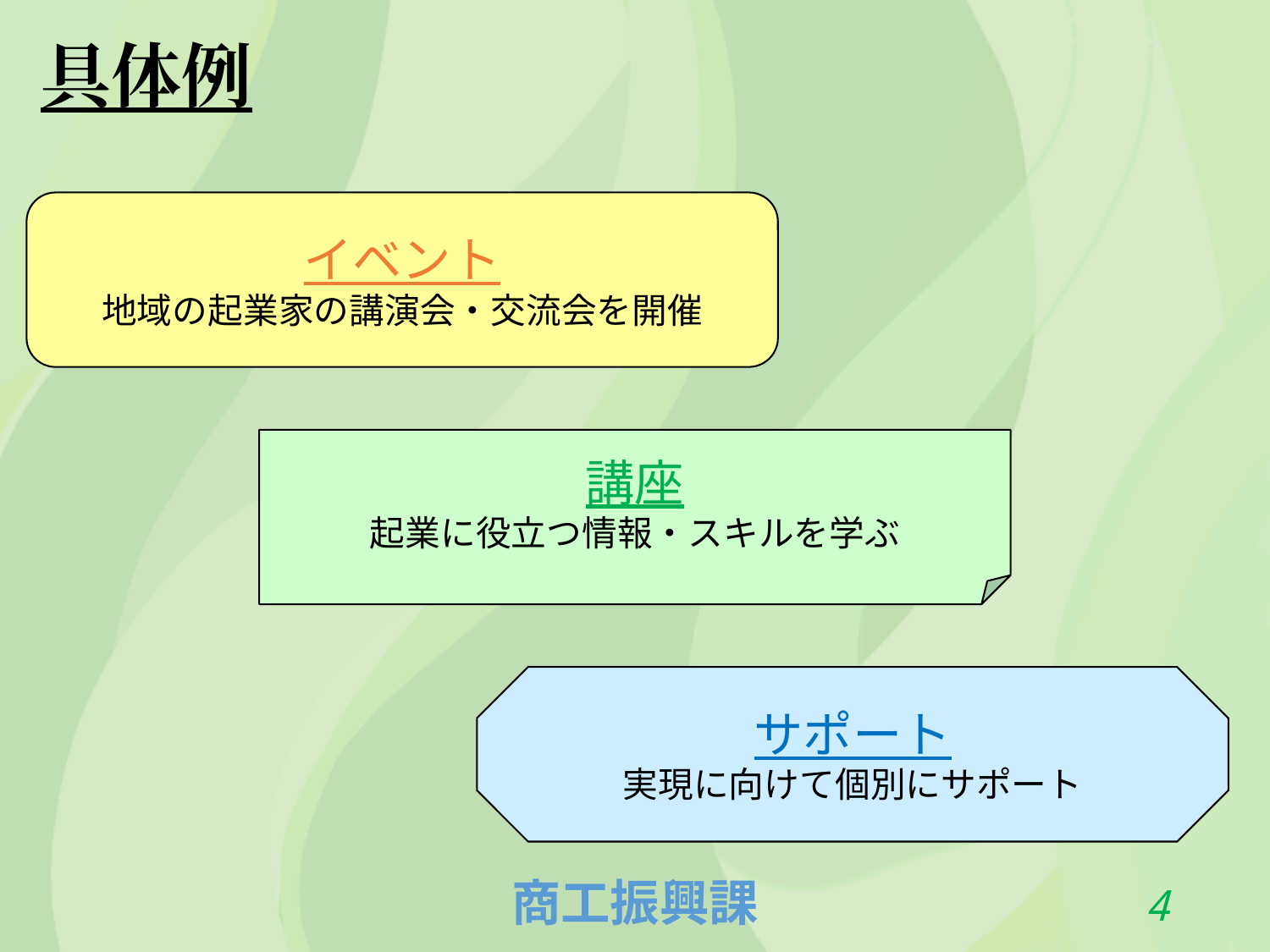

具体例
イベント
地域の起業家の講演会・交流会を開催
講座
起業に役立つ情報・スキルを学ぶ
サポート
実現に向けて個別にサポート
4